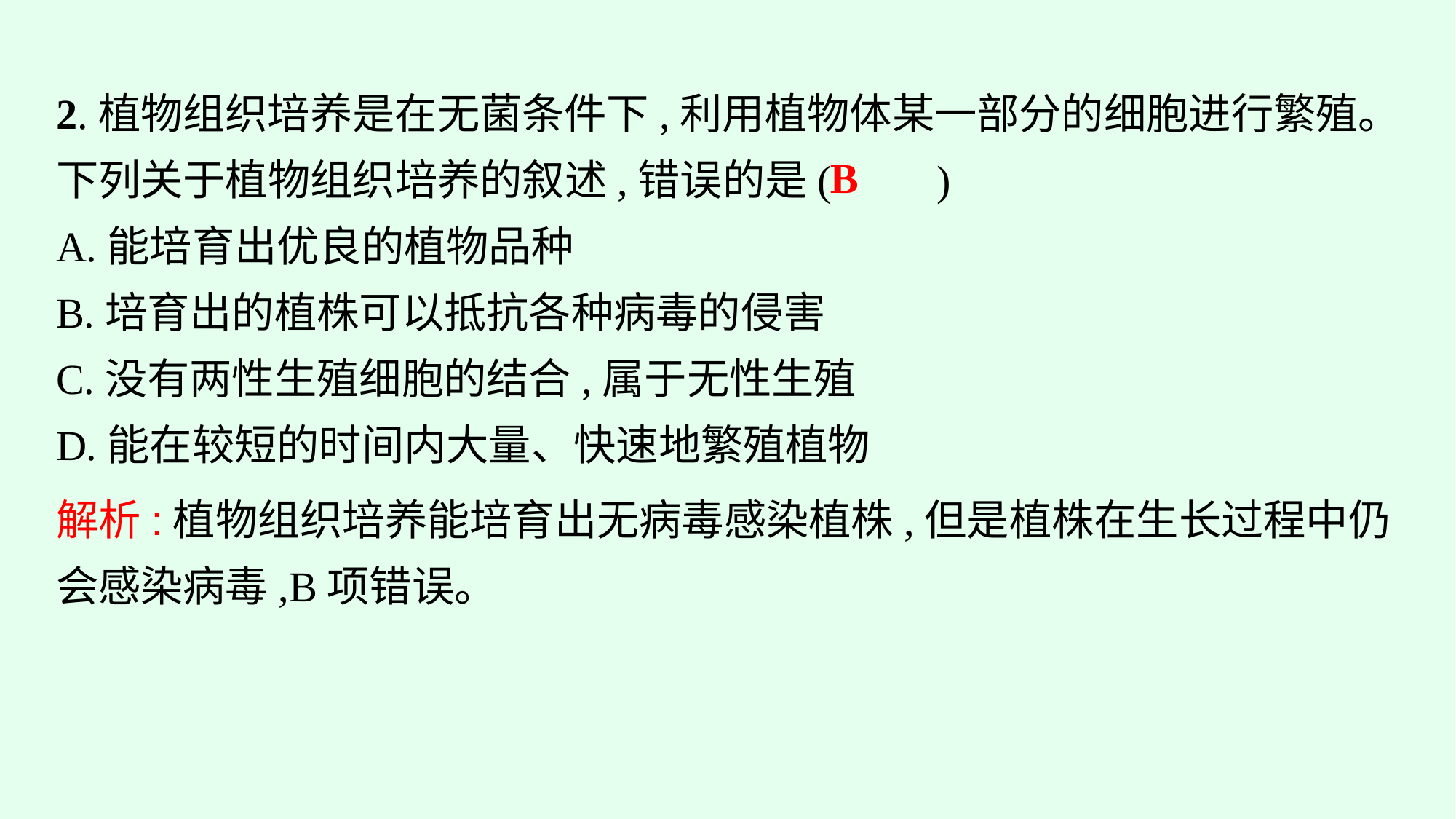

2.植物组织培养是在无菌条件下,利用植物体某一部分的细胞进行繁殖。下列关于植物组织培养的叙述,错误的是(　　)
A.能培育出优良的植物品种
B.培育出的植株可以抵抗各种病毒的侵害
C.没有两性生殖细胞的结合,属于无性生殖
D.能在较短的时间内大量、快速地繁殖植物
B
解析:植物组织培养能培育出无病毒感染植株,但是植株在生长过程中仍会感染病毒,B项错误。